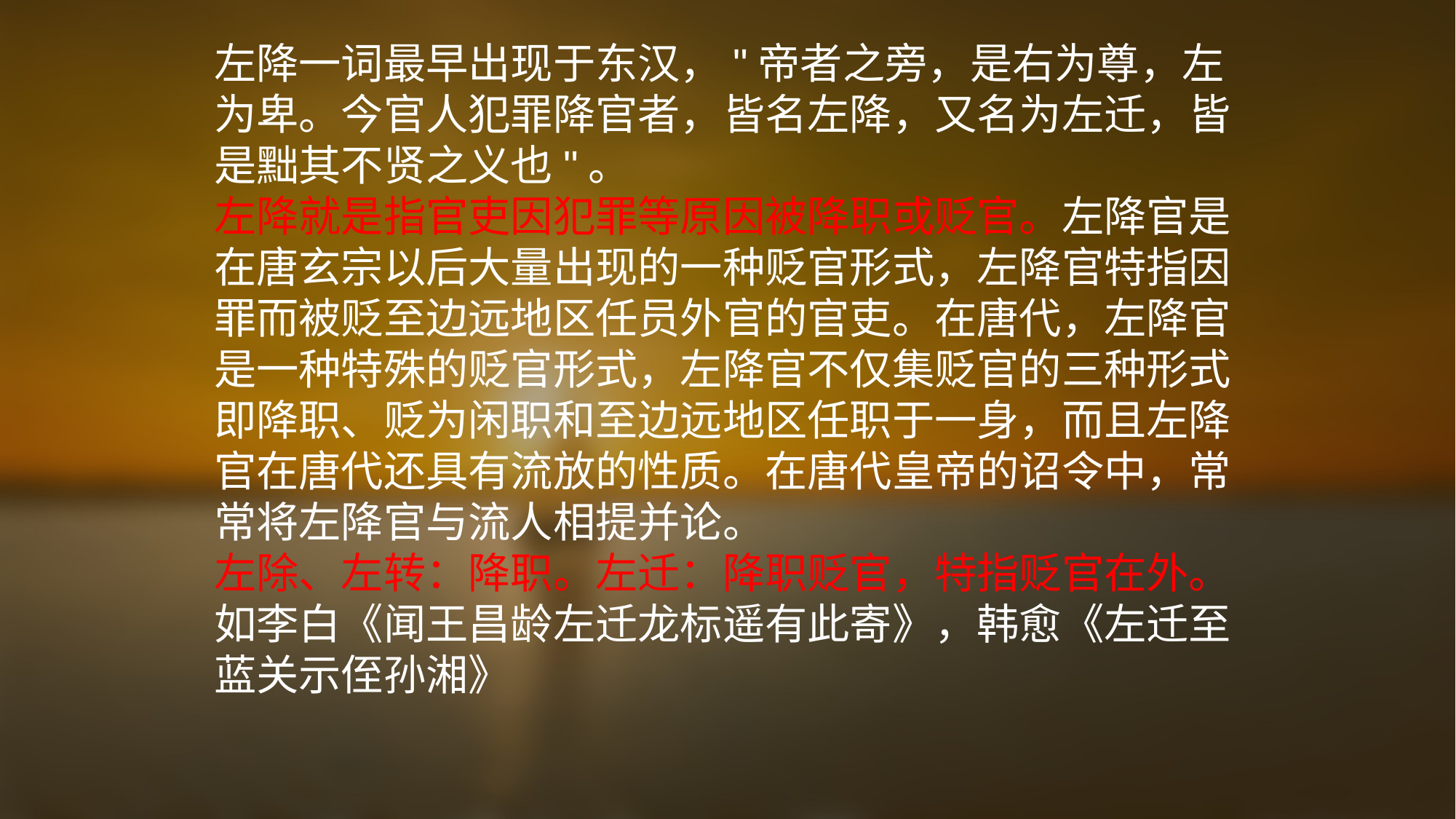

左降一词最早出现于东汉，"帝者之旁，是右为尊，左为卑。今官人犯罪降官者，皆名左降，又名为左迁，皆是黜其不贤之义也"。
左降就是指官吏因犯罪等原因被降职或贬官。左降官是在唐玄宗以后大量出现的一种贬官形式，左降官特指因罪而被贬至边远地区任员外官的官吏。在唐代，左降官是一种特殊的贬官形式，左降官不仅集贬官的三种形式即降职、贬为闲职和至边远地区任职于一身，而且左降官在唐代还具有流放的性质。在唐代皇帝的诏令中，常常将左降官与流人相提并论。
左除、左转：降职。左迁：降职贬官，特指贬官在外。
如李白《闻王昌龄左迁龙标遥有此寄》，韩愈《左迁至蓝关示侄孙湘》